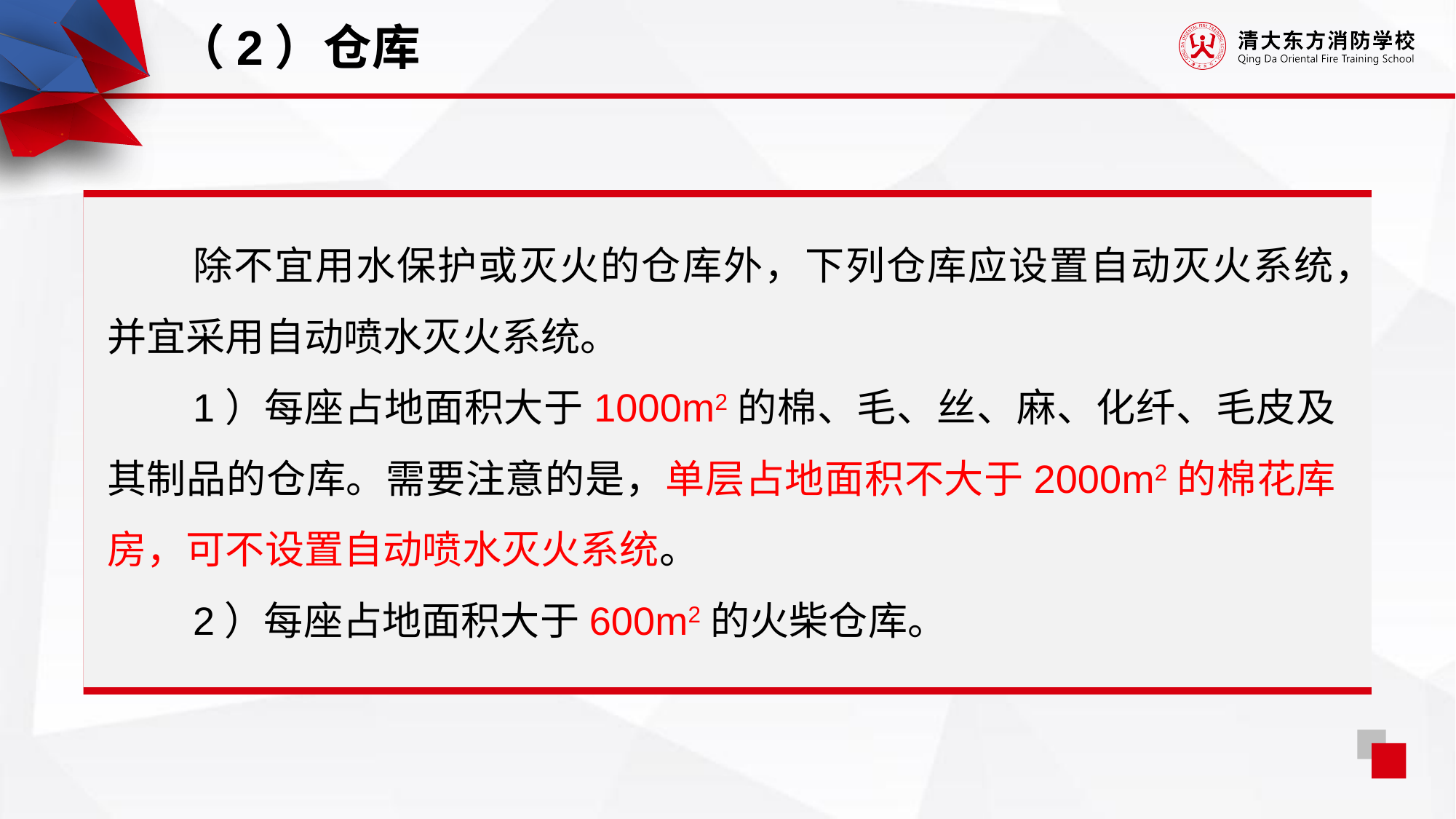

（2）仓库

除不宜用水保护或灭火的仓库外，下列仓库应设置自动灭火系统，并宜采用自动喷水灭火系统。
1）每座占地面积大于1000m2的棉、毛、丝、麻、化纤、毛皮及其制品的仓库。需要注意的是，单层占地面积不大于2000m2的棉花库房，可不设置自动喷水灭火系统。
2）每座占地面积大于600m2的火柴仓库。